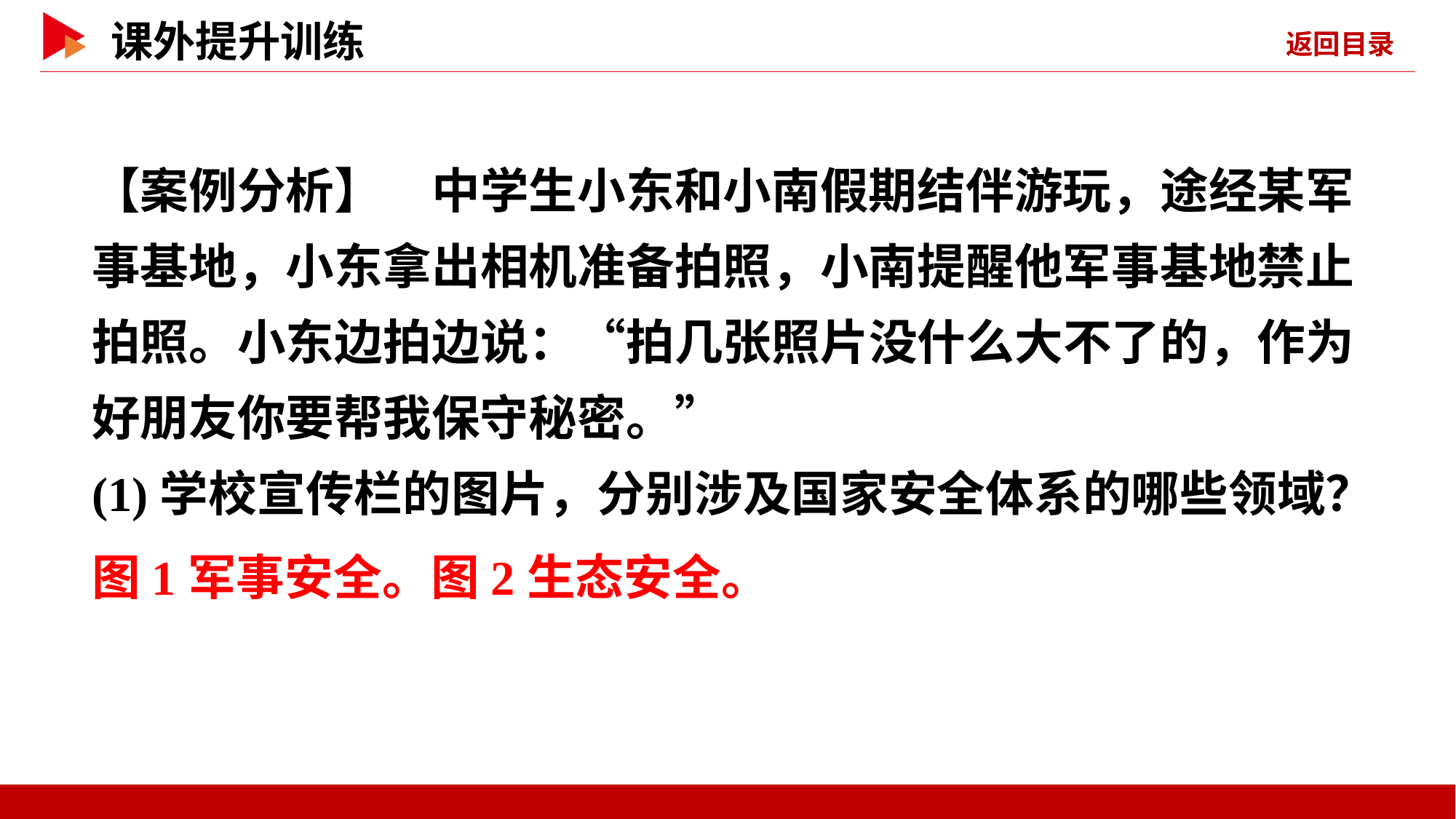

【案例分析】　中学生小东和小南假期结伴游玩，途经某军事基地，小东拿出相机准备拍照，小南提醒他军事基地禁止拍照。小东边拍边说：“拍几张照片没什么大不了的，作为好朋友你要帮我保守秘密。”
(1)学校宣传栏的图片，分别涉及国家安全体系的哪些领域？
图1军事安全。图2生态安全。